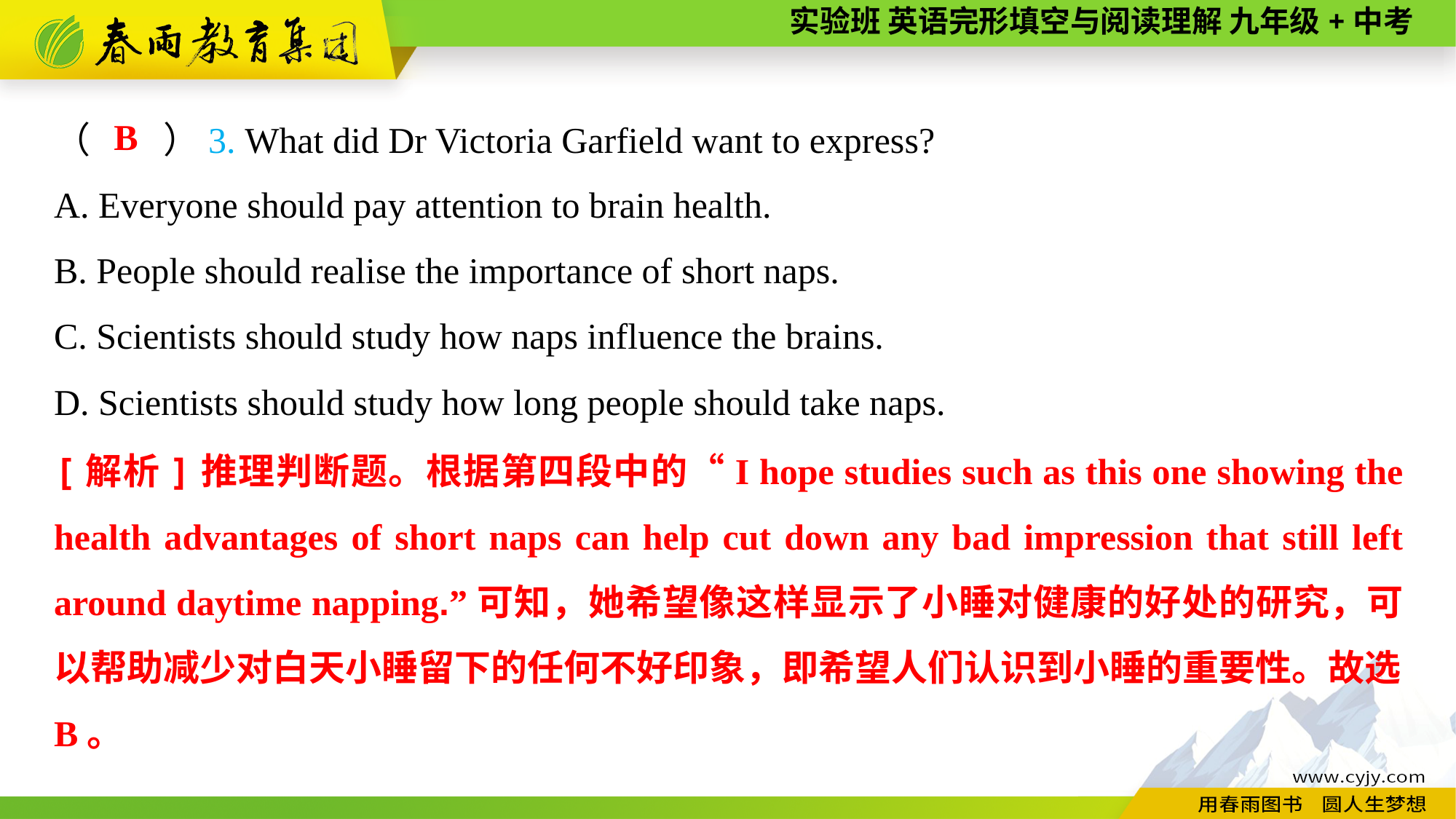

（　　）3. What did Dr Victoria Garfield want to express?
A. Everyone should pay attention to brain health.
B. People should realise the importance of short naps.
C. Scientists should study how naps influence the brains.
D. Scientists should study how long people should take naps.
B
[解析]推理判断题。根据第四段中的“I hope studies such as this one showing the health advantages of short naps can help cut down any bad impression that still left around daytime napping.”可知，她希望像这样显示了小睡对健康的好处的研究，可以帮助减少对白天小睡留下的任何不好印象，即希望人们认识到小睡的重要性。故选B。